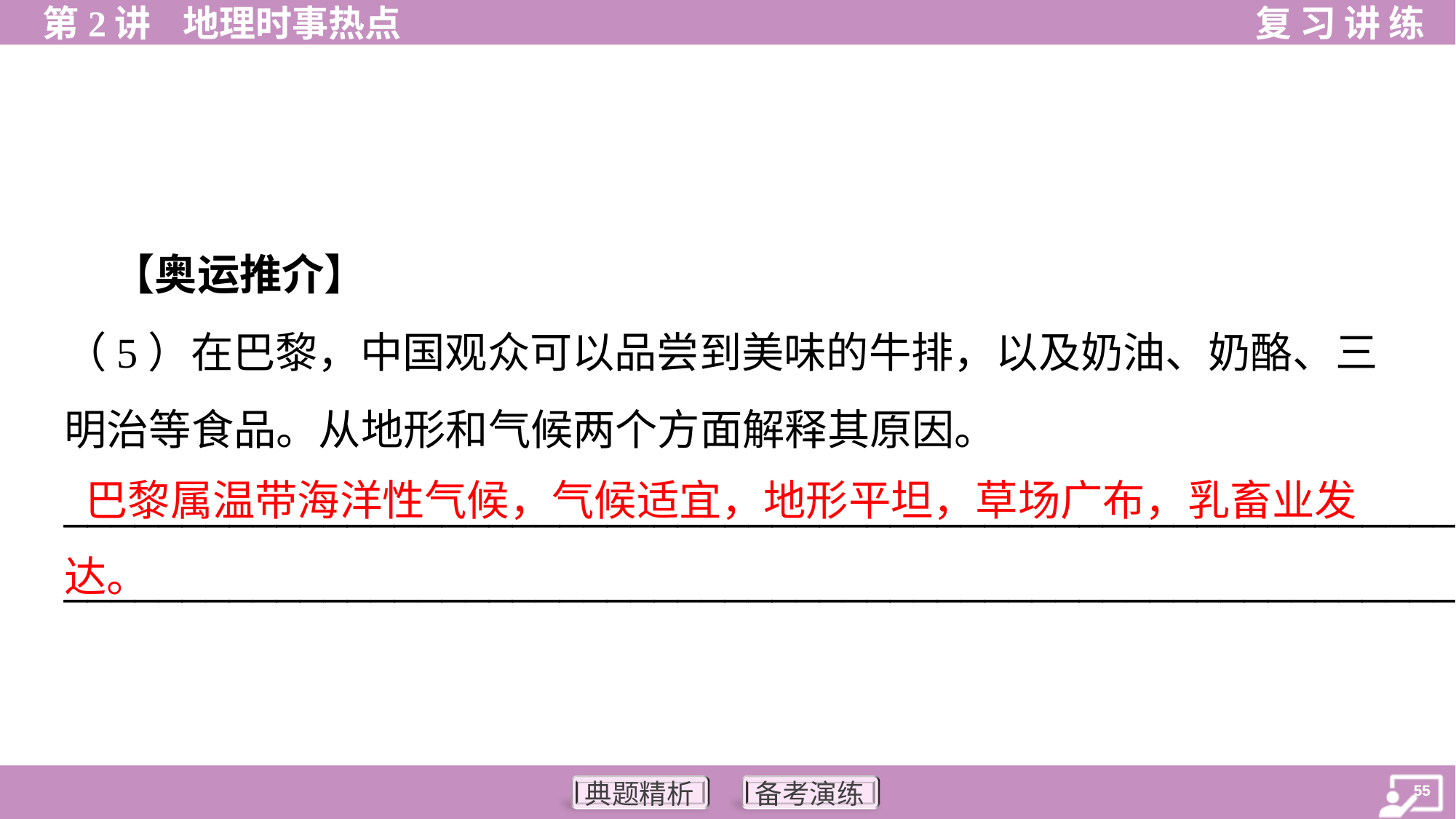

【奥运推介】
（5）在巴黎，中国观众可以品尝到美味的牛排，以及奶油、奶酪、三
明治等食品。从地形和气候两个方面解释其原因。
______________________________________________________________
______________________________________________________________
巴黎属温带海洋性气候，气候适宜，地形平坦，草场广布，乳畜业发达。